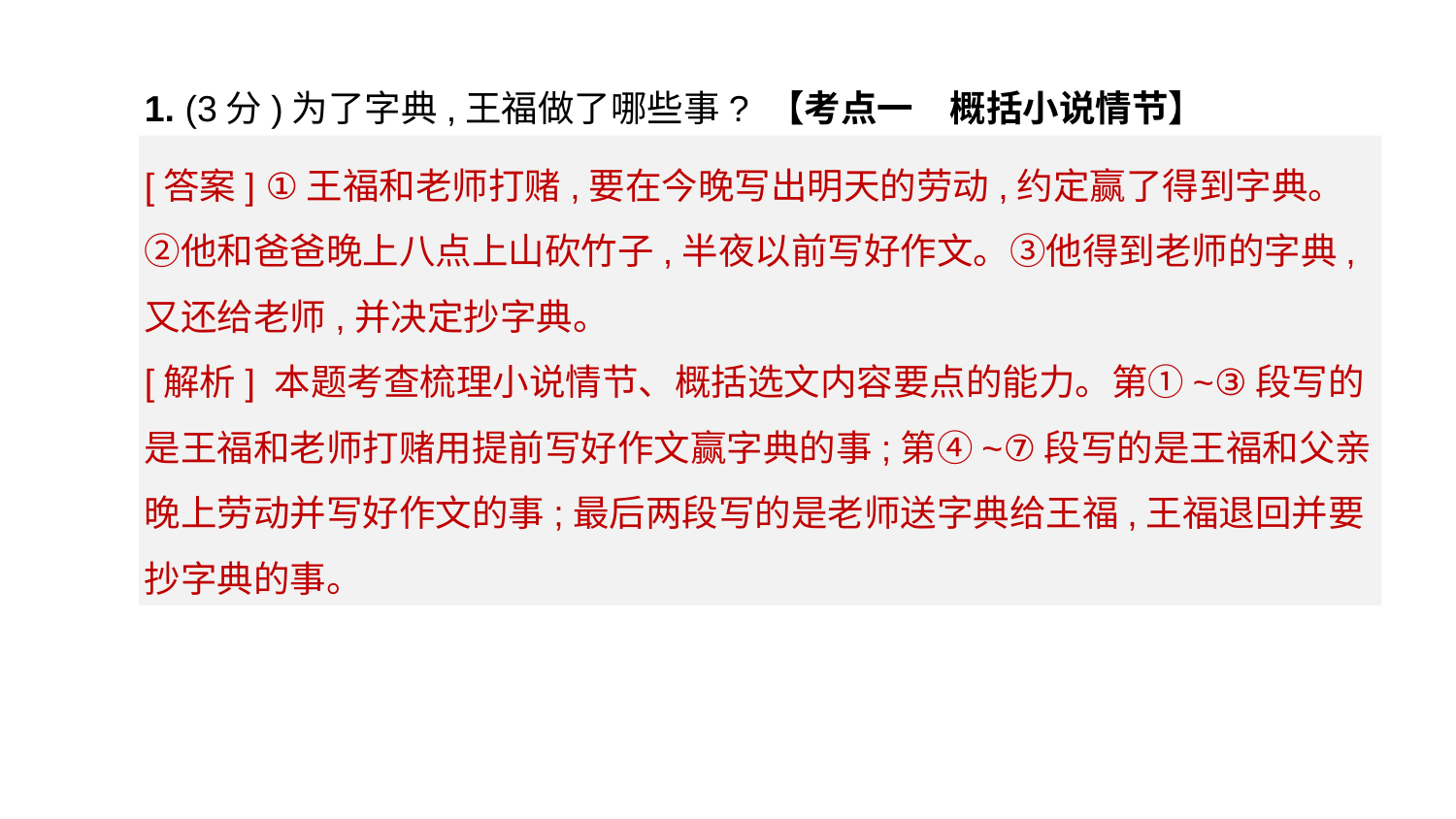

1. (3分)为了字典,王福做了哪些事? 【考点一　概括小说情节】
[答案] ①王福和老师打赌,要在今晚写出明天的劳动,约定赢了得到字典。②他和爸爸晚上八点上山砍竹子,半夜以前写好作文。③他得到老师的字典,又还给老师,并决定抄字典。
[解析] 本题考查梳理小说情节、概括选文内容要点的能力。第①~③段写的是王福和老师打赌用提前写好作文赢字典的事;第④~⑦段写的是王福和父亲晚上劳动并写好作文的事;最后两段写的是老师送字典给王福,王福退回并要抄字典的事。